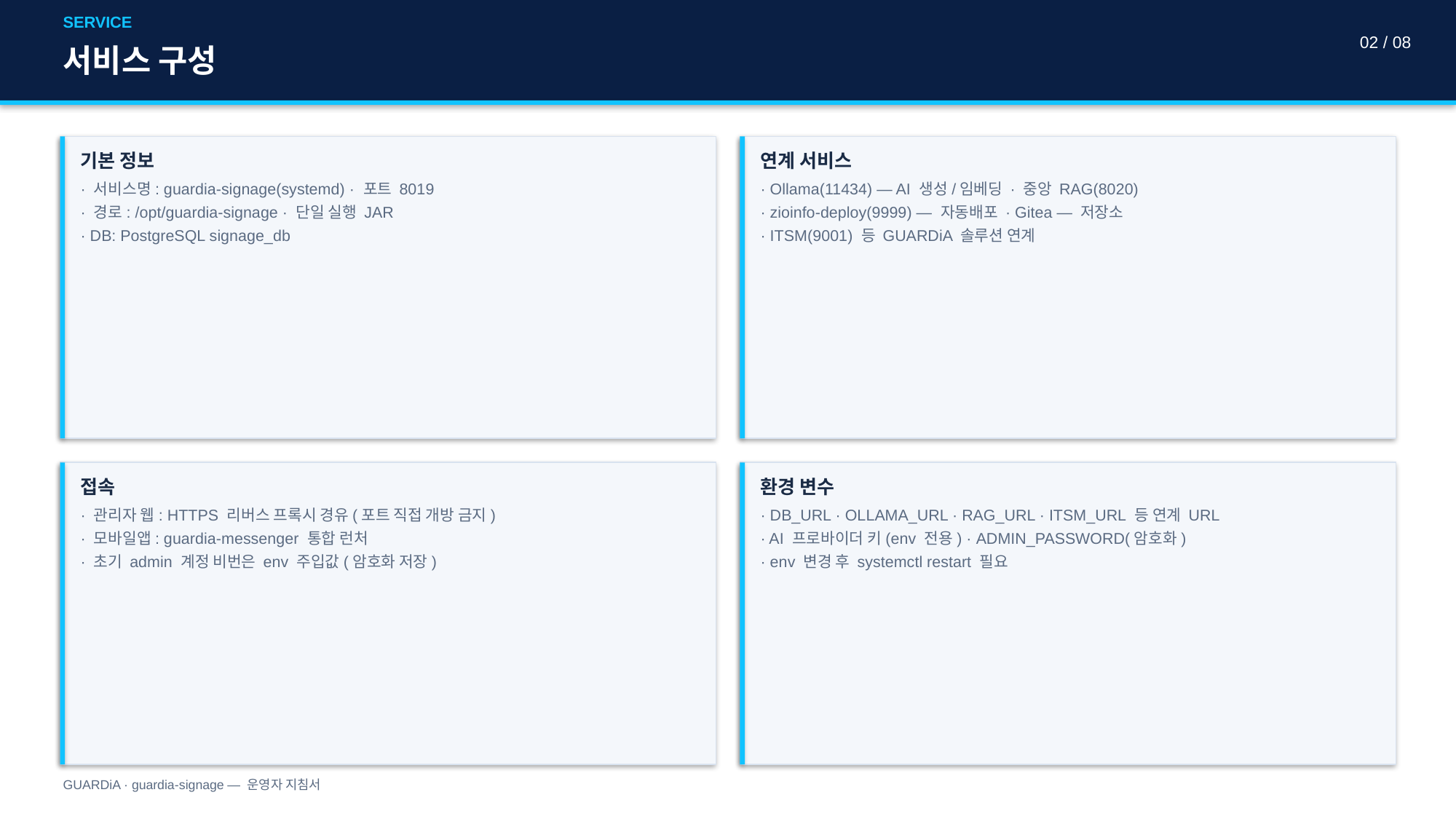

SERVICE
02 / 08
서비스 구성

기본 정보
· 서비스명: guardia-signage(systemd) · 포트 8019
· 경로: /opt/guardia-signage · 단일 실행 JAR
· DB: PostgreSQL signage_db
연계 서비스
· Ollama(11434) — AI 생성/임베딩 · 중앙 RAG(8020)
· zioinfo-deploy(9999) — 자동배포 · Gitea — 저장소
· ITSM(9001) 등 GUARDiA 솔루션 연계

접속
· 관리자 웹: HTTPS 리버스 프록시 경유(포트 직접 개방 금지)
· 모바일앱: guardia-messenger 통합 런처
· 초기 admin 계정 비번은 env 주입값(암호화 저장)
환경 변수
· DB_URL · OLLAMA_URL · RAG_URL · ITSM_URL 등 연계 URL
· AI 프로바이더 키(env 전용) · ADMIN_PASSWORD(암호화)
· env 변경 후 systemctl restart 필요
GUARDiA · guardia-signage — 운영자 지침서